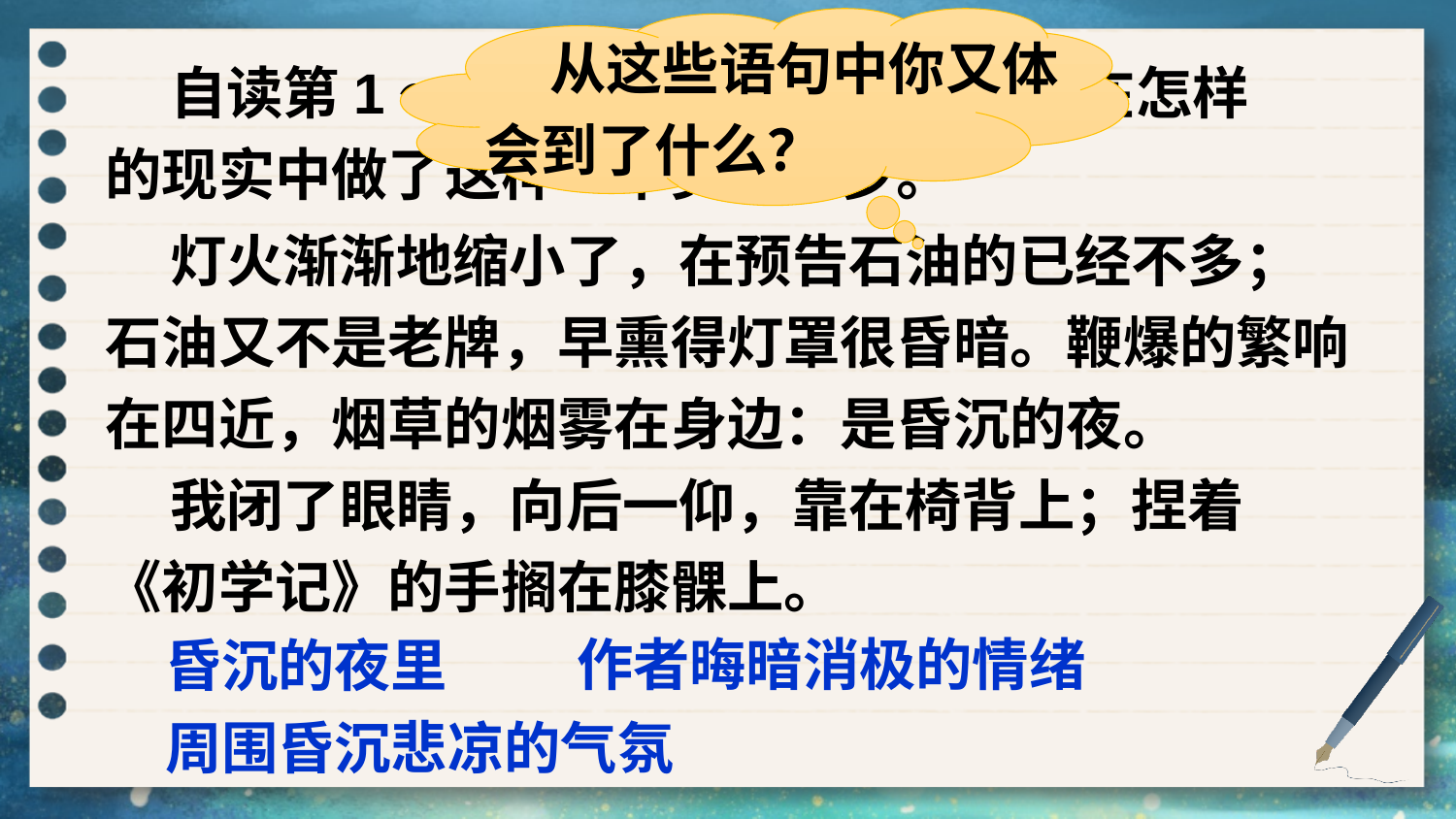

从这些语句中你又体会到了什么？
    自读第1～2自然段，想想鲁迅先生在怎样的现实中做了这样一个美好的梦。
    灯火渐渐地缩小了，在预告石油的已经不多；石油又不是老牌，早熏得灯罩很昏暗。鞭爆的繁响在四近，烟草的烟雾在身边：是昏沉的夜。
    我闭了眼睛，向后一仰，靠在椅背上；捏着《初学记》的手搁在膝髁上。
作者晦暗消极的情绪
昏沉的夜里
周围昏沉悲凉的气氛